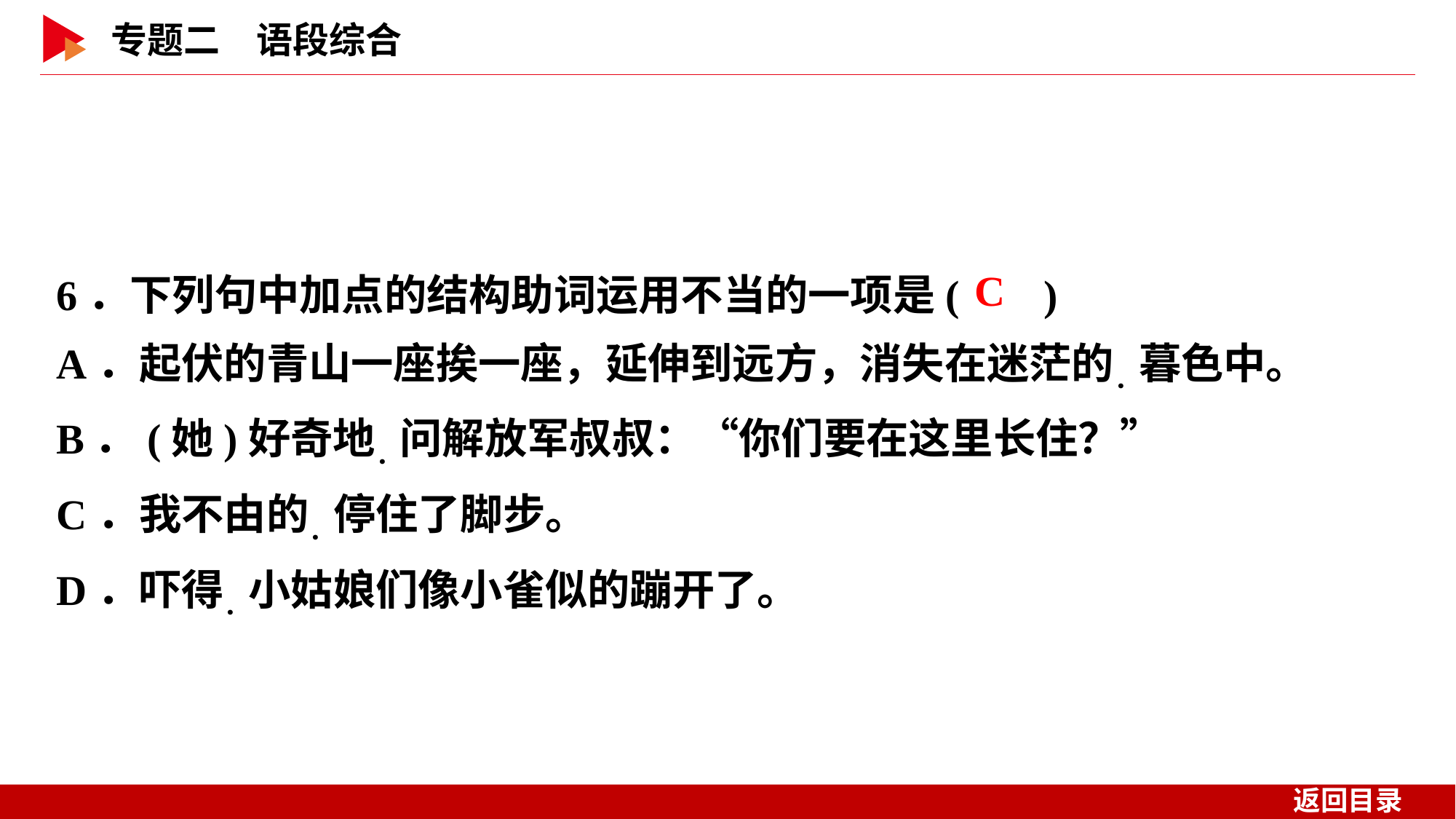

6．下列句中加点的结构助词运用不当的一项是(        )
A．起伏的青山一座挨一座，延伸到远方，消失在迷茫的．暮色中。
B．(她)好奇地．问解放军叔叔：“你们要在这里长住？”
C．我不由的．停住了脚步。
D．吓得．小姑娘们像小雀似的蹦开了。
   C